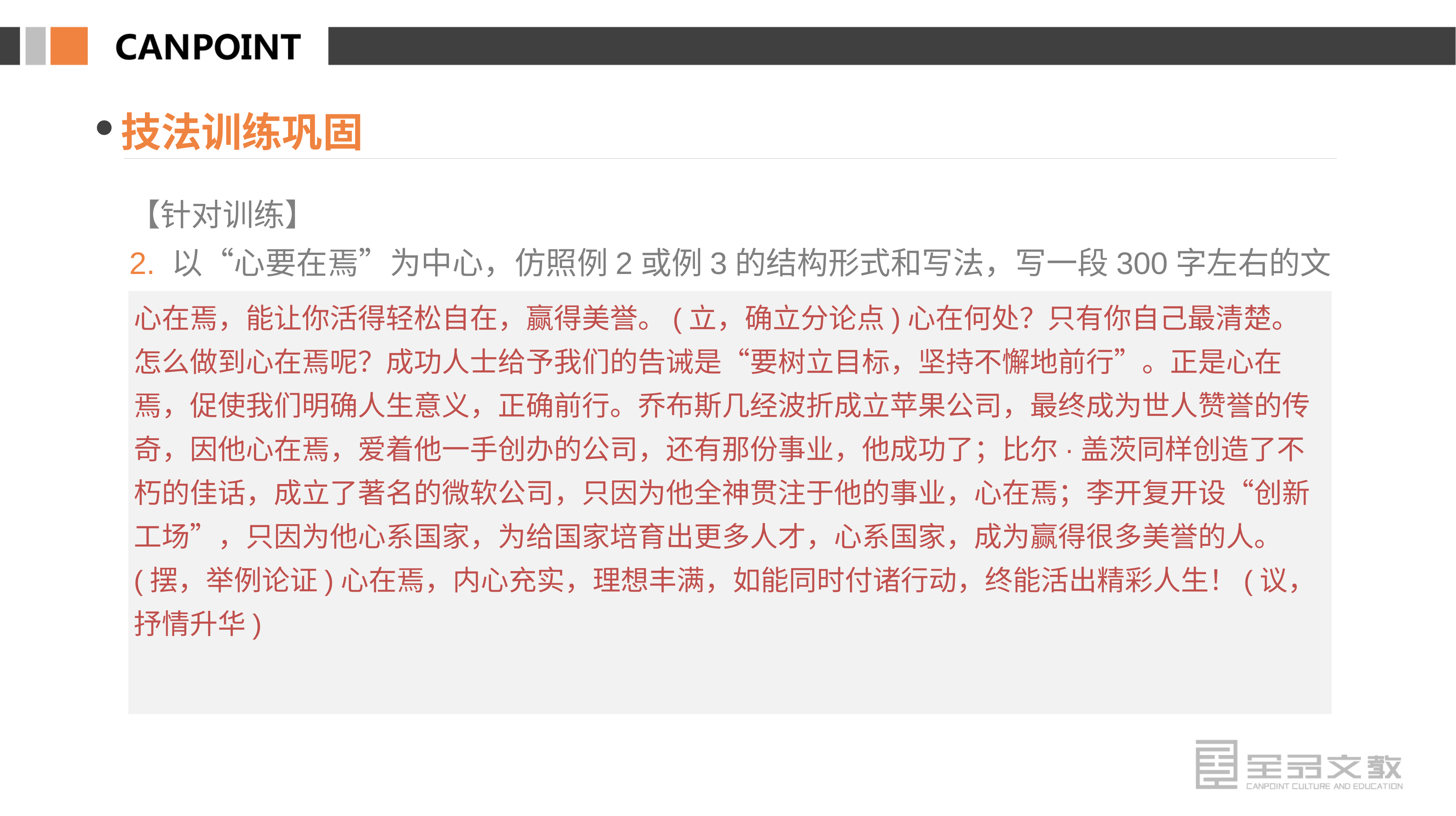

技法训练巩固

【针对训练】
2. 以“心要在焉”为中心，仿照例2或例3的结构形式和写法，写一段300字左右的文字。
心在焉，能让你活得轻松自在，赢得美誉。(立，确立分论点)心在何处？只有你自己最清楚。怎么做到心在焉呢？成功人士给予我们的告诫是“要树立目标，坚持不懈地前行”。正是心在焉，促使我们明确人生意义，正确前行。乔布斯几经波折成立苹果公司，最终成为世人赞誉的传奇，因他心在焉，爱着他一手创办的公司，还有那份事业，他成功了；比尔·盖茨同样创造了不朽的佳话，成立了著名的微软公司，只因为他全神贯注于他的事业，心在焉；李开复开设“创新工场”，只因为他心系国家，为给国家培育出更多人才，心系国家，成为赢得很多美誉的人。(摆，举例论证)心在焉，内心充实，理想丰满，如能同时付诸行动，终能活出精彩人生！(议，抒情升华)